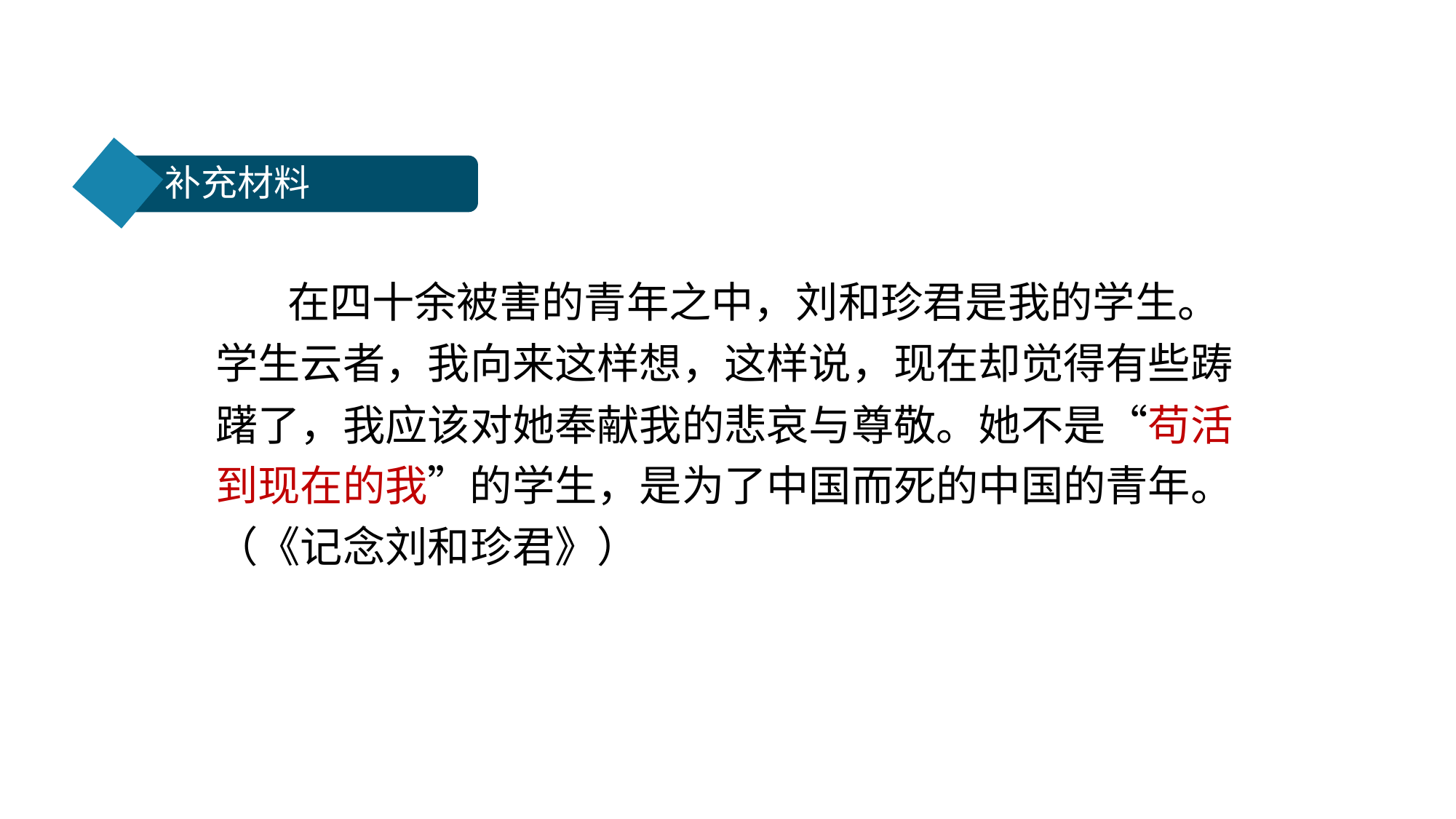

补充材料
在四十余被害的青年之中，刘和珍君是我的学生。学生云者，我向来这样想，这样说，现在却觉得有些踌躇了，我应该对她奉献我的悲哀与尊敬。她不是“苟活到现在的我”的学生，是为了中国而死的中国的青年。（《记念刘和珍君》）